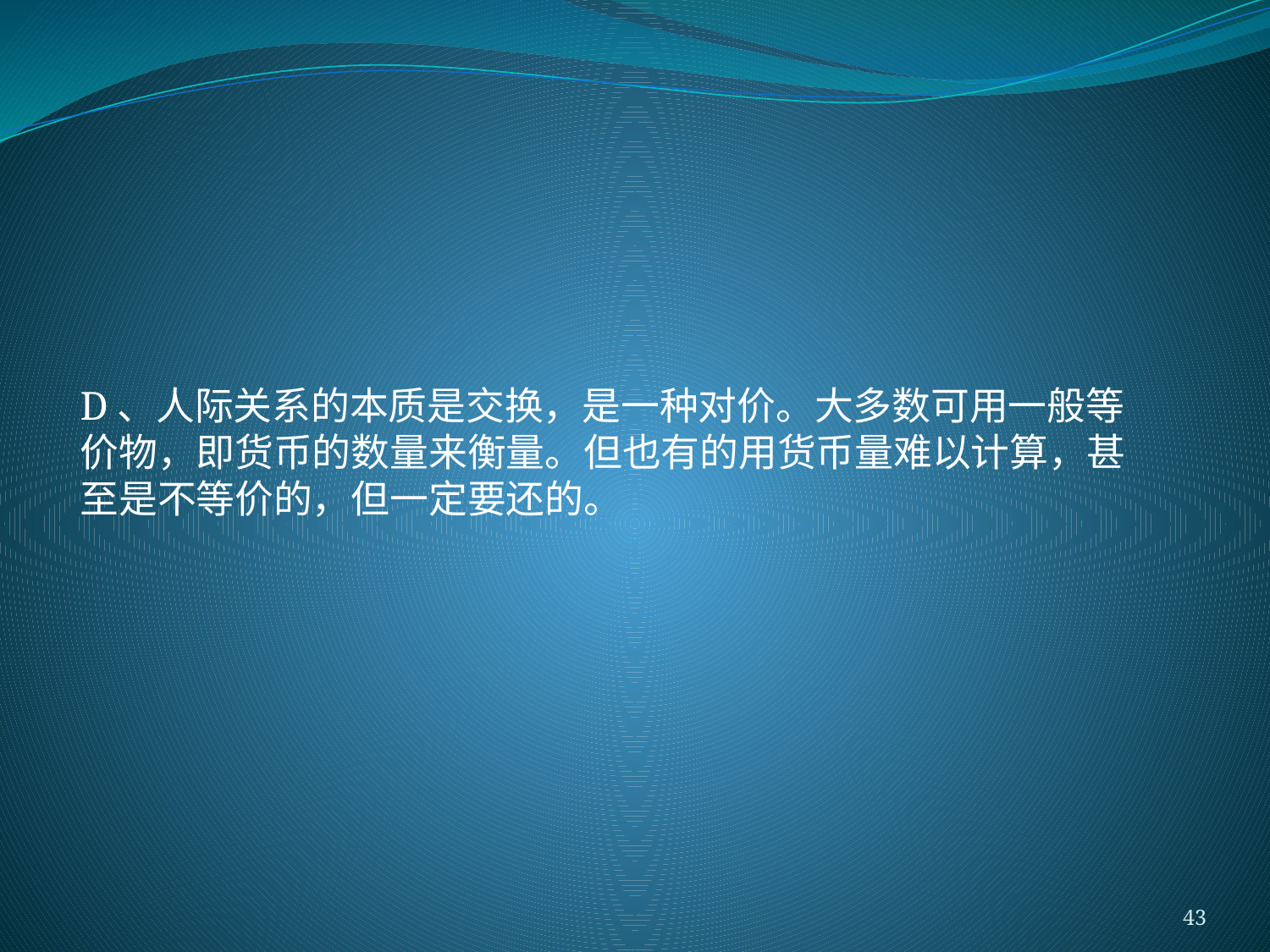

#
D、人际关系的本质是交换，是一种对价。大多数可用一般等价物，即货币的数量来衡量。但也有的用货币量难以计算，甚至是不等价的，但一定要还的。

43